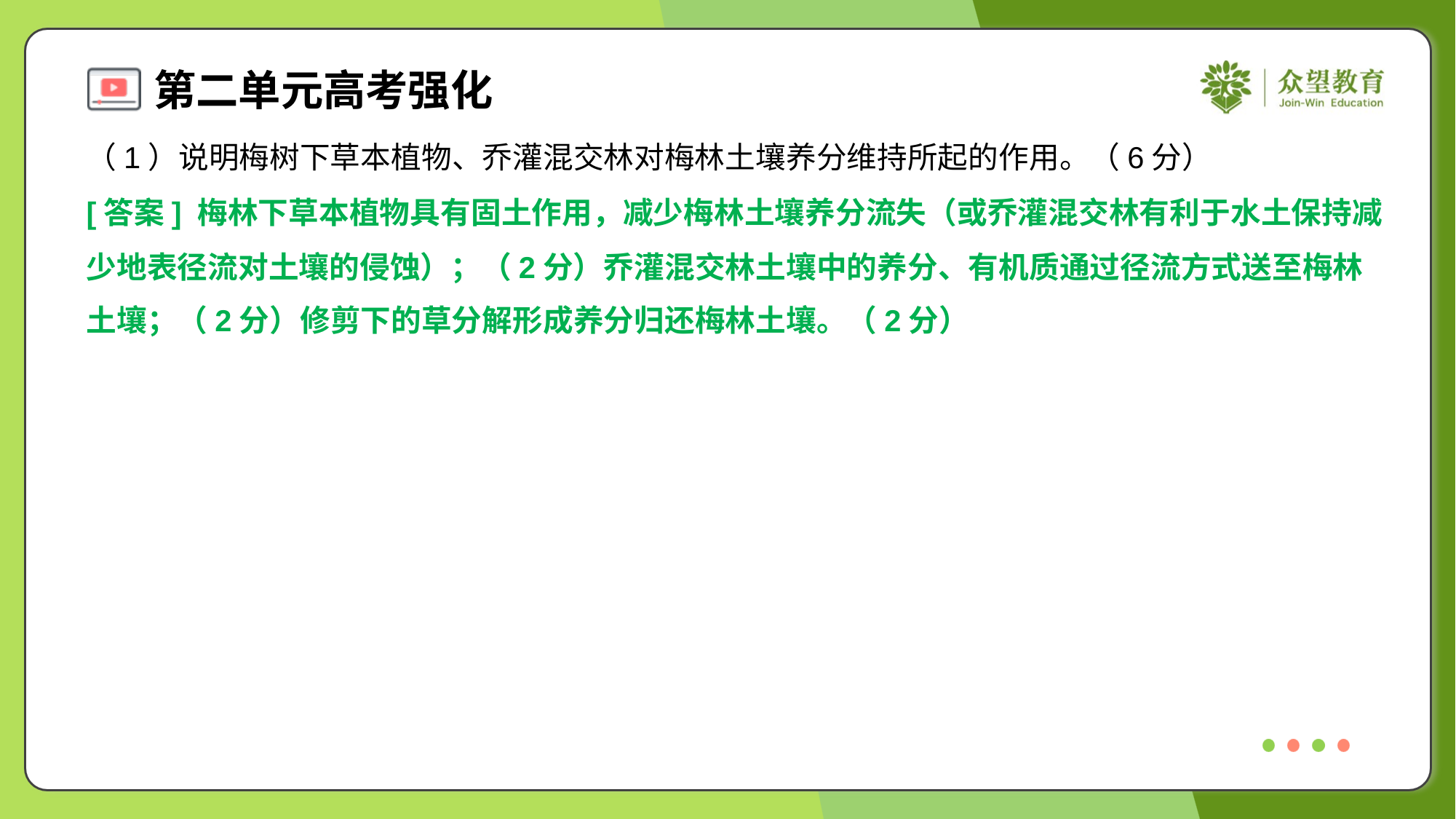

（1）说明梅树下草本植物、乔灌混交林对梅林土壤养分维持所起的作用。（6分）
[答案] 梅林下草本植物具有固土作用，减少梅林土壤养分流失（或乔灌混交林有利于水土保持减
少地表径流对土壤的侵蚀）；（2分）乔灌混交林土壤中的养分、有机质通过径流方式送至梅林
土壤；（2分）修剪下的草分解形成养分归还梅林土壤。（2分）